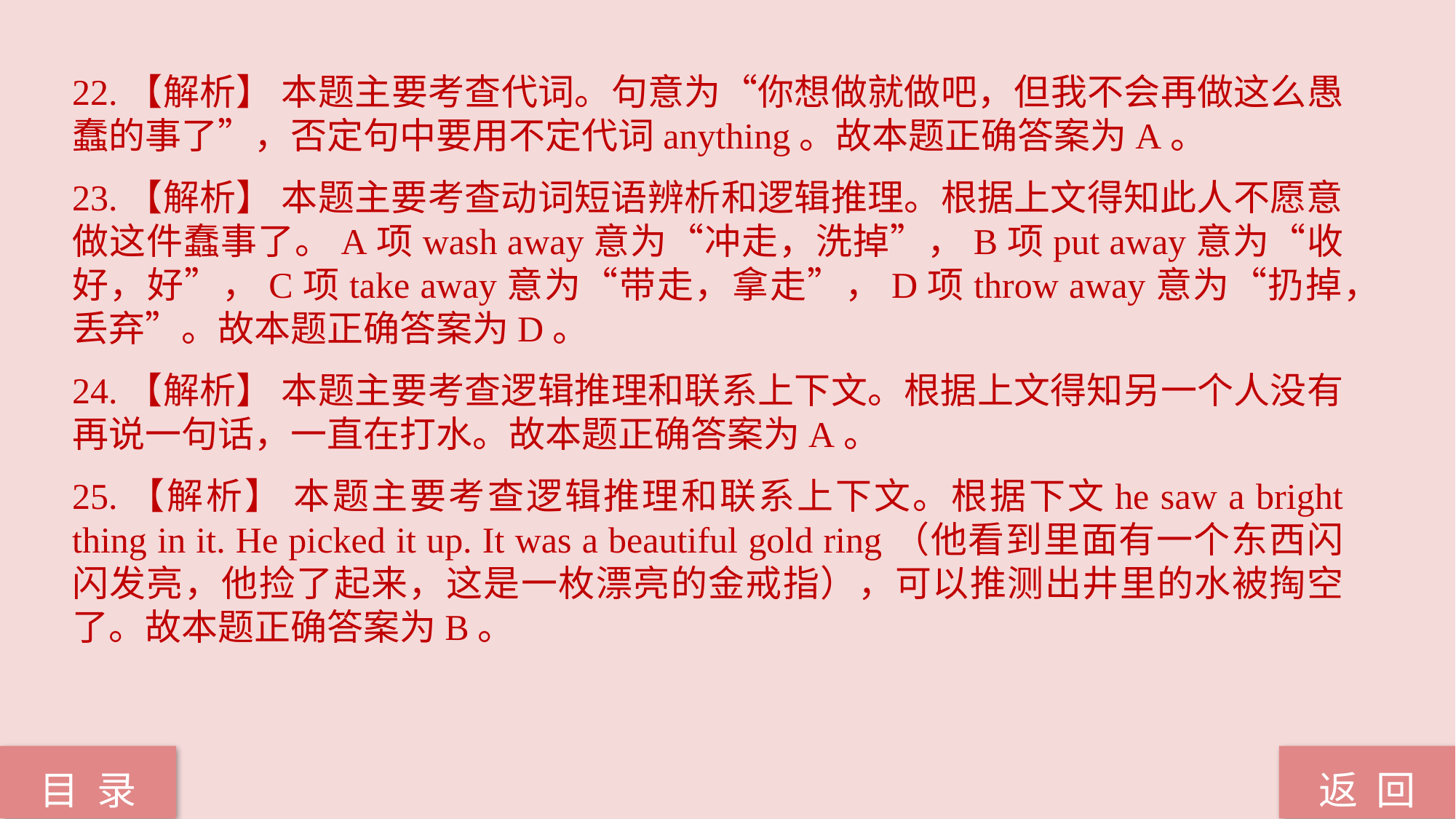

22.【解析】 本题主要考查代词。句意为“你想做就做吧，但我不会再做这么愚蠢的事了”，否定句中要用不定代词anything。故本题正确答案为A。
23.【解析】 本题主要考查动词短语辨析和逻辑推理。根据上文得知此人不愿意做这件蠢事了。A项wash away意为“冲走，洗掉”，B项put away意为“收好，好”，C项take away意为“带走，拿走”，D项throw away意为“扔掉，丢弃”。故本题正确答案为D。
24.【解析】 本题主要考查逻辑推理和联系上下文。根据上文得知另一个人没有再说一句话，一直在打水。故本题正确答案为A。
25.【解析】 本题主要考查逻辑推理和联系上下文。根据下文he saw a bright thing in it. He picked it up. It was a beautiful gold ring（他看到里面有一个东西闪闪发亮，他捡了起来，这是一枚漂亮的金戒指），可以推测出井里的水被掏空了。故本题正确答案为B。
返  回